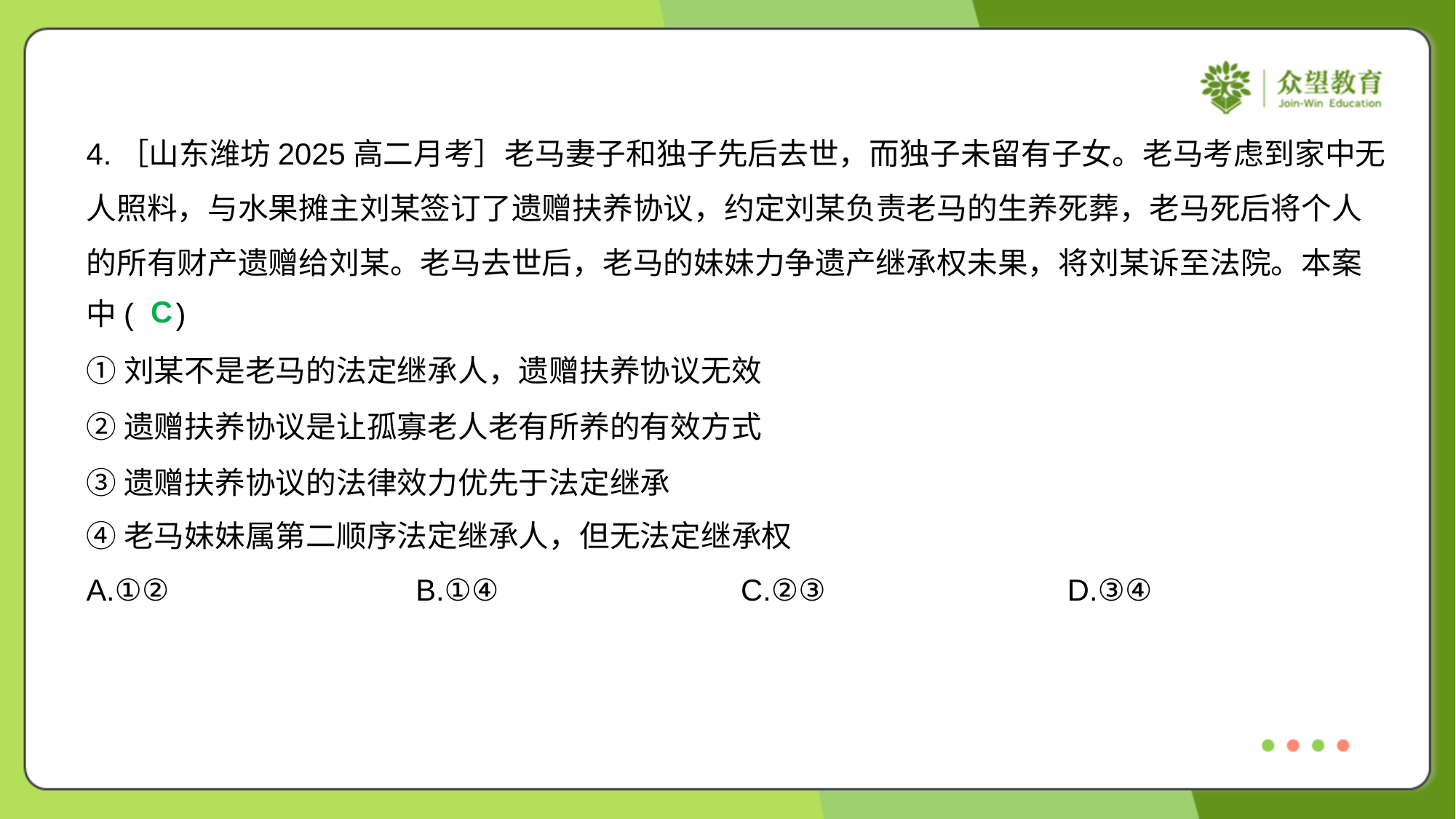

4.［山东潍坊2025高二月考］老马妻子和独子先后去世，而独子未留有子女。老马考虑到家中无
人照料，与水果摊主刘某签订了遗赠扶养协议，约定刘某负责老马的生养死葬，老马死后将个人
的所有财产遗赠给刘某。老马去世后，老马的妹妹力争遗产继承权未果，将刘某诉至法院。本案
中(     )
C
①刘某不是老马的法定继承人，遗赠扶养协议无效
②遗赠扶养协议是让孤寡老人老有所养的有效方式
③遗赠扶养协议的法律效力优先于法定继承
④老马妹妹属第二顺序法定继承人，但无法定继承权
A.①②	B.①④	C.②③	D.③④